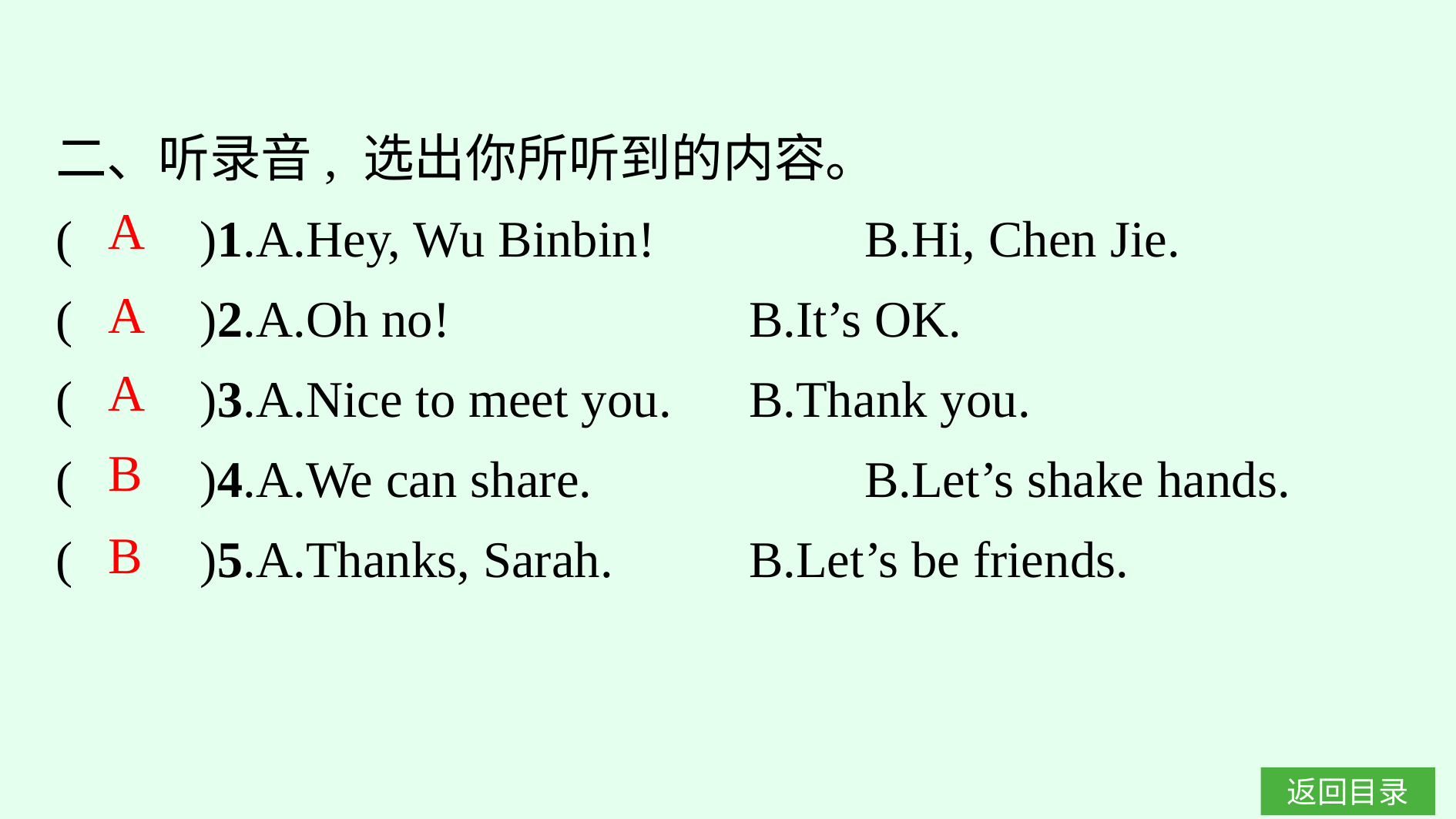

二、听录音, 选出你所听到的内容。
(　　)1.A.Hey, Wu Binbin!　　	B.Hi, Chen Jie.
(　　)2.A.Oh no!				B.It’s OK.
(　　)3.A.Nice to meet you.	B.Thank you.
(　　)4.A.We can share.			B.Let’s shake hands.
(　　)5.A.Thanks, Sarah.		B.Let’s be friends.
A
A
A
B
B